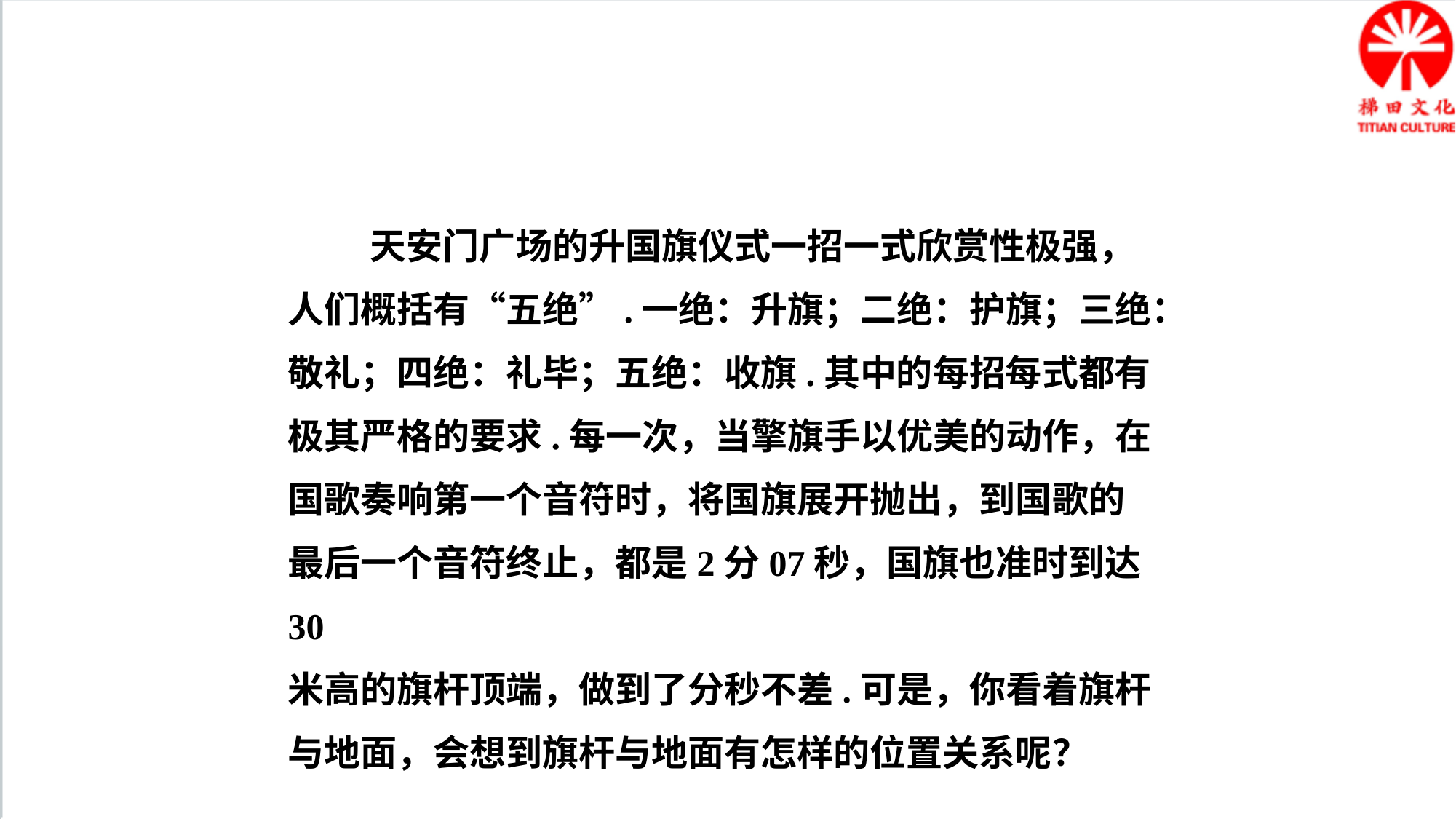

天安门广场的升国旗仪式一招一式欣赏性极强，
人们概括有“五绝”.一绝：升旗；二绝：护旗；三绝：
敬礼；四绝：礼毕；五绝：收旗.其中的每招每式都有
极其严格的要求.每一次，当擎旗手以优美的动作，在
国歌奏响第一个音符时，将国旗展开抛出，到国歌的
最后一个音符终止，都是2分07秒，国旗也准时到达30
米高的旗杆顶端，做到了分秒不差.可是，你看着旗杆
与地面，会想到旗杆与地面有怎样的位置关系呢？